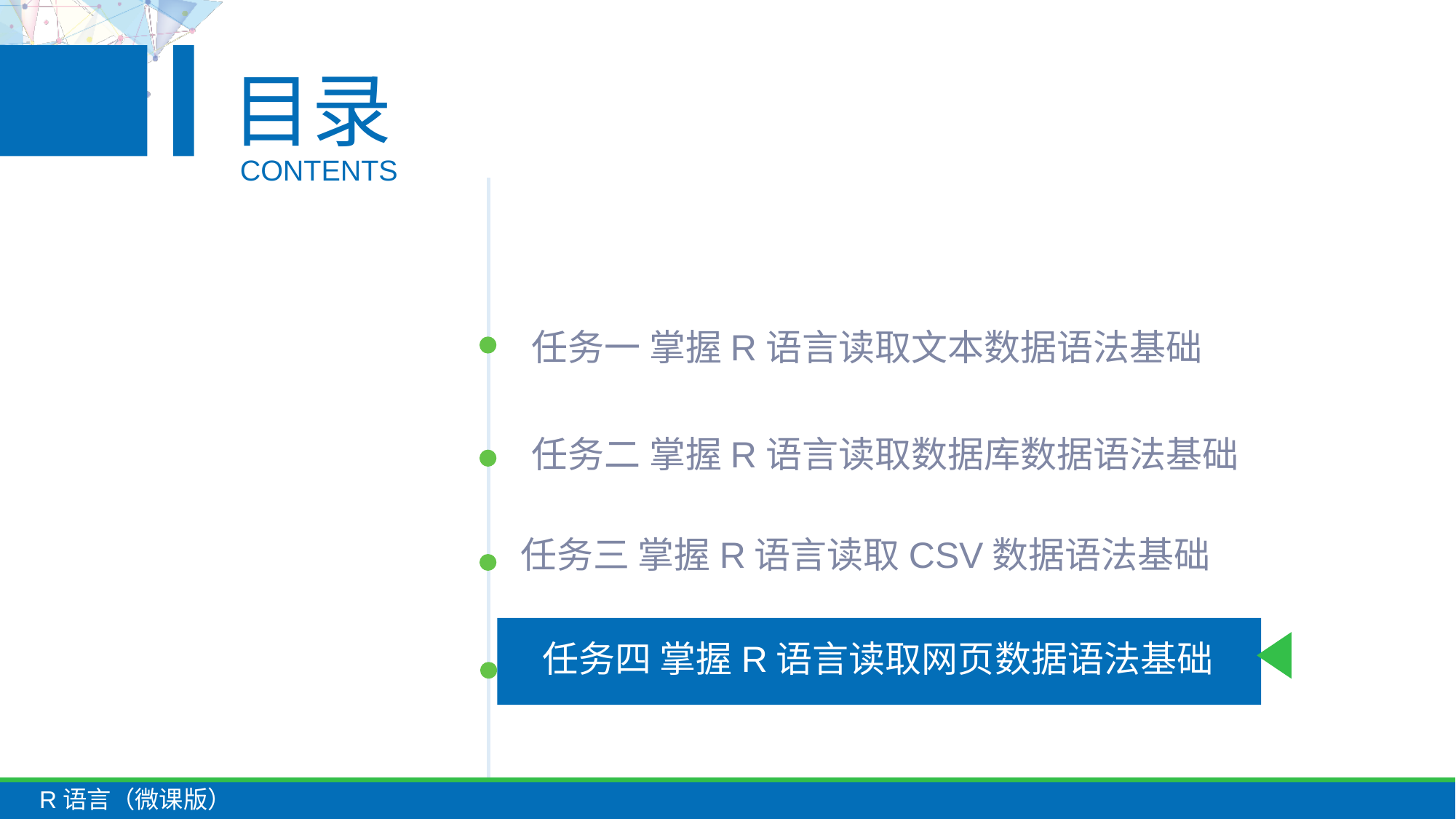

目录
CONTENTS
任务一 掌握R语言读取文本数据语法基础

任务二 掌握R语言读取数据库数据语法基础

任务三 掌握R语言读取CSV数据语法基础

任务四 掌握R语言读取网页数据语法基础

R语言（微课版）